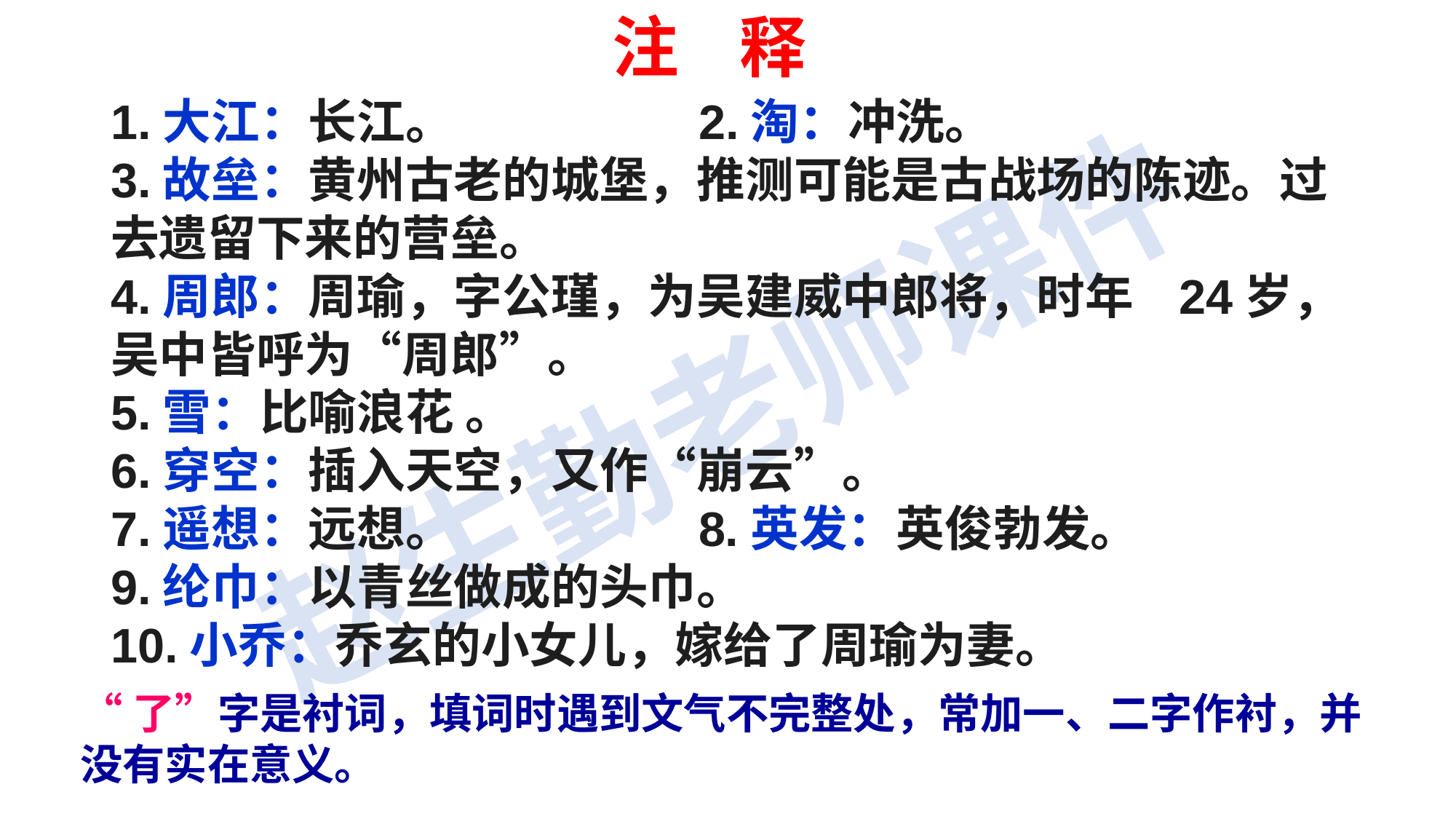

注    释
1.大江：长江。                     2.淘：冲洗。
3.故垒：黄州古老的城堡，推测可能是古战场的陈迹。过去遗留下来的营垒。
4.周郎：周瑜，字公瑾，为吴建威中郎将，时年   24岁，吴中皆呼为“周郎”。
5.雪：比喻浪花 。
6.穿空：插入天空，又作“崩云”。
7.遥想：远想。                     8.英发：英俊勃发。
9.纶巾：以青丝做成的头巾。
10.小乔：乔玄的小女儿，嫁给了周瑜为妻。
“了”字是衬词，填词时遇到文气不完整处，常加一、二字作衬，并没有实在意义。